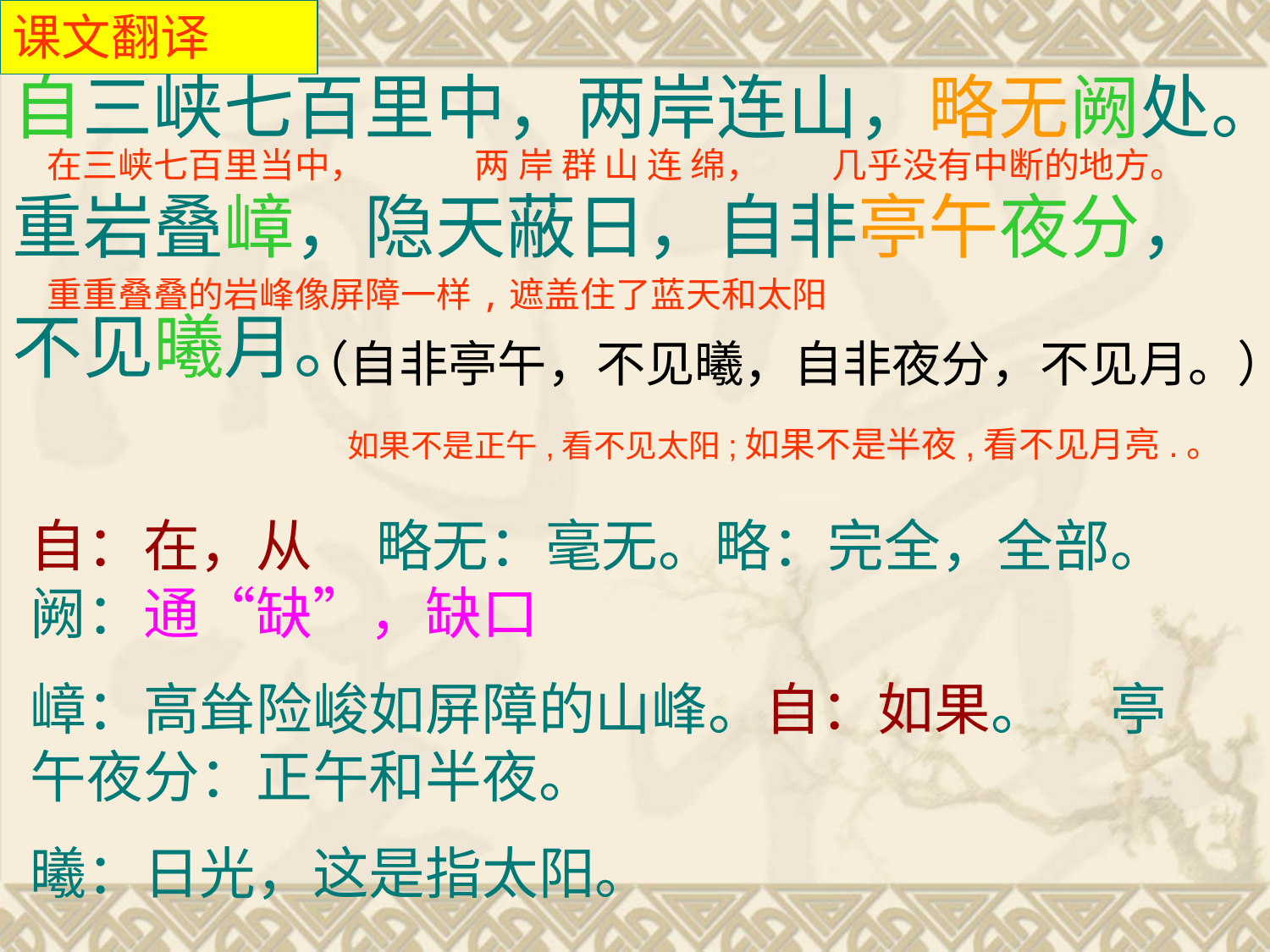

课文翻译
自三峡七百里中，两岸连山，略无阙处。
重岩叠嶂，隐天蔽日，自非亭午夜分，
不见曦月。

在三峡七百里当中，              两 岸 群 山 连 绵，         几乎没有中断的地方。
重重叠叠的岩峰像屏障一样,遮盖住了蓝天和太阳
（自非亭午，不见曦，自非夜分，不见月。）
如果不是正午,看不见太阳;如果不是半夜,看不见月亮.。

自：在，从     略无：毫无。略：完全，全部。阙：通“缺”，缺口
嶂：高耸险峻如屏障的山峰。自：如果。     亭午夜分：正午和半夜。
曦：日光，这是指太阳。